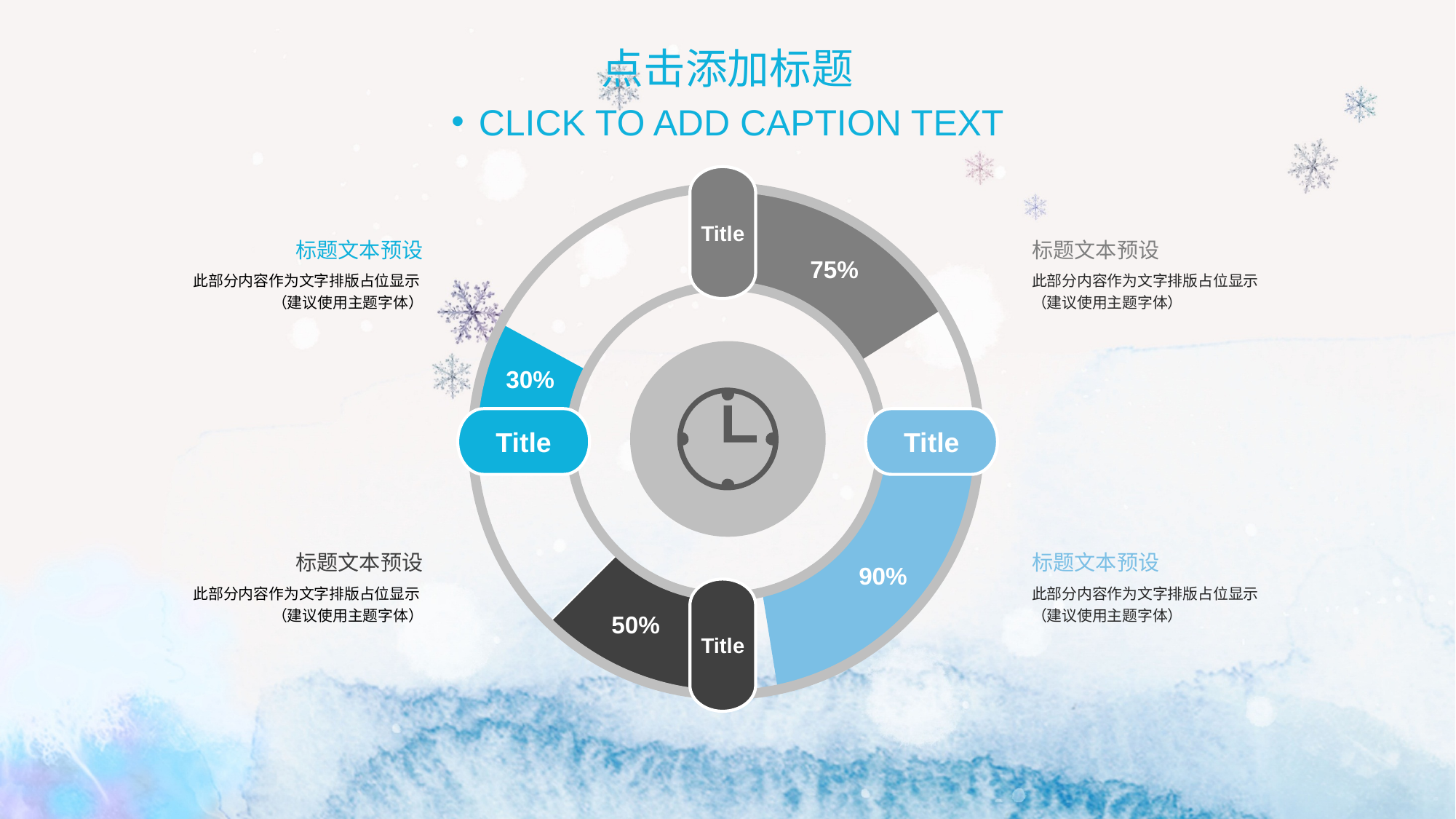

点击添加标题
CLICK TO ADD CAPTION TEXT
Title

标题文本预设
标题文本预设
75%
此部分内容作为文字排版占位显示
（建议使用主题字体）
此部分内容作为文字排版占位显示
（建议使用主题字体）

30%
Title
Title

标题文本预设
标题文本预设
90%

Title
此部分内容作为文字排版占位显示
（建议使用主题字体）
此部分内容作为文字排版占位显示
（建议使用主题字体）
50%